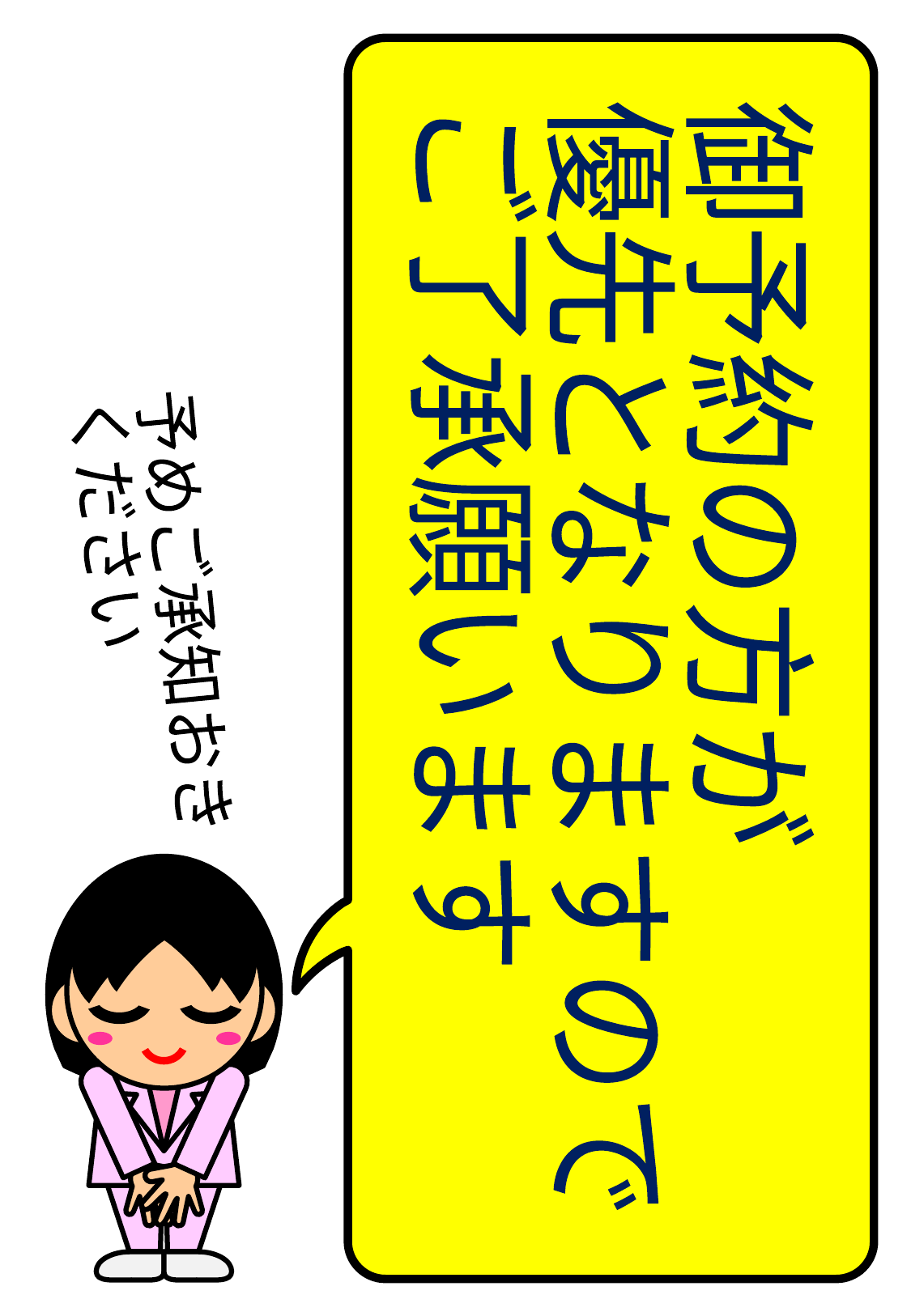

御予約の方が
優先となりますので
ご了承願います
予めご承知おき
ください